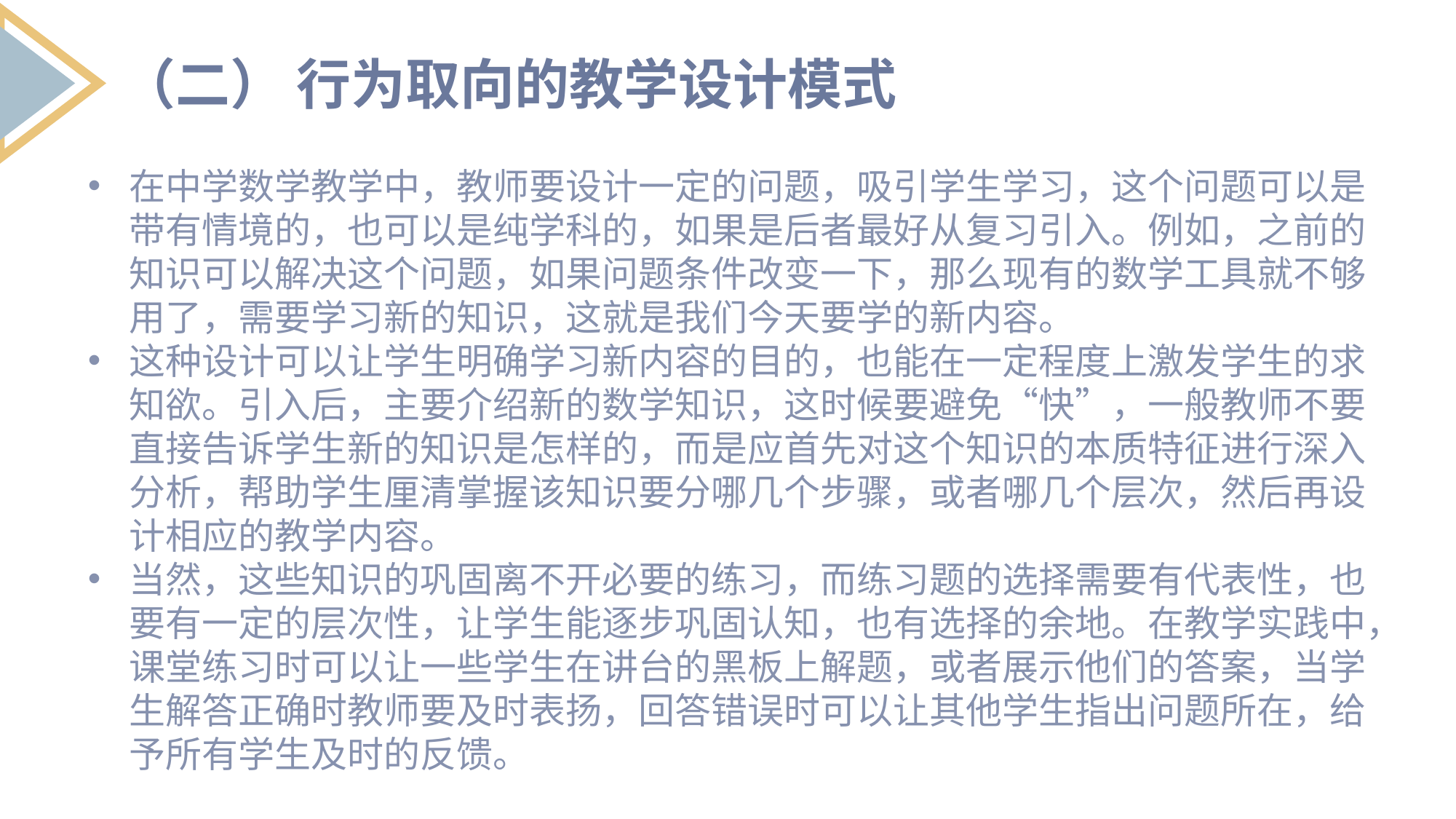

（二） 行为取向的教学设计模式

在中学数学教学中，教师要设计一定的问题，吸引学生学习，这个问题可以是带有情境的，也可以是纯学科的，如果是后者最好从复习引入。例如，之前的知识可以解决这个问题，如果问题条件改变一下，那么现有的数学工具就不够用了，需要学习新的知识，这就是我们今天要学的新内容。
这种设计可以让学生明确学习新内容的目的，也能在一定程度上激发学生的求知欲。引入后，主要介绍新的数学知识，这时候要避免“快”，一般教师不要直接告诉学生新的知识是怎样的，而是应首先对这个知识的本质特征进行深入分析，帮助学生厘清掌握该知识要分哪几个步骤，或者哪几个层次，然后再设计相应的教学内容。
当然，这些知识的巩固离不开必要的练习，而练习题的选择需要有代表性，也要有一定的层次性，让学生能逐步巩固认知，也有选择的余地。在教学实践中，课堂练习时可以让一些学生在讲台的黑板上解题，或者展示他们的答案，当学生解答正确时教师要及时表扬，回答错误时可以让其他学生指出问题所在，给予所有学生及时的反馈。